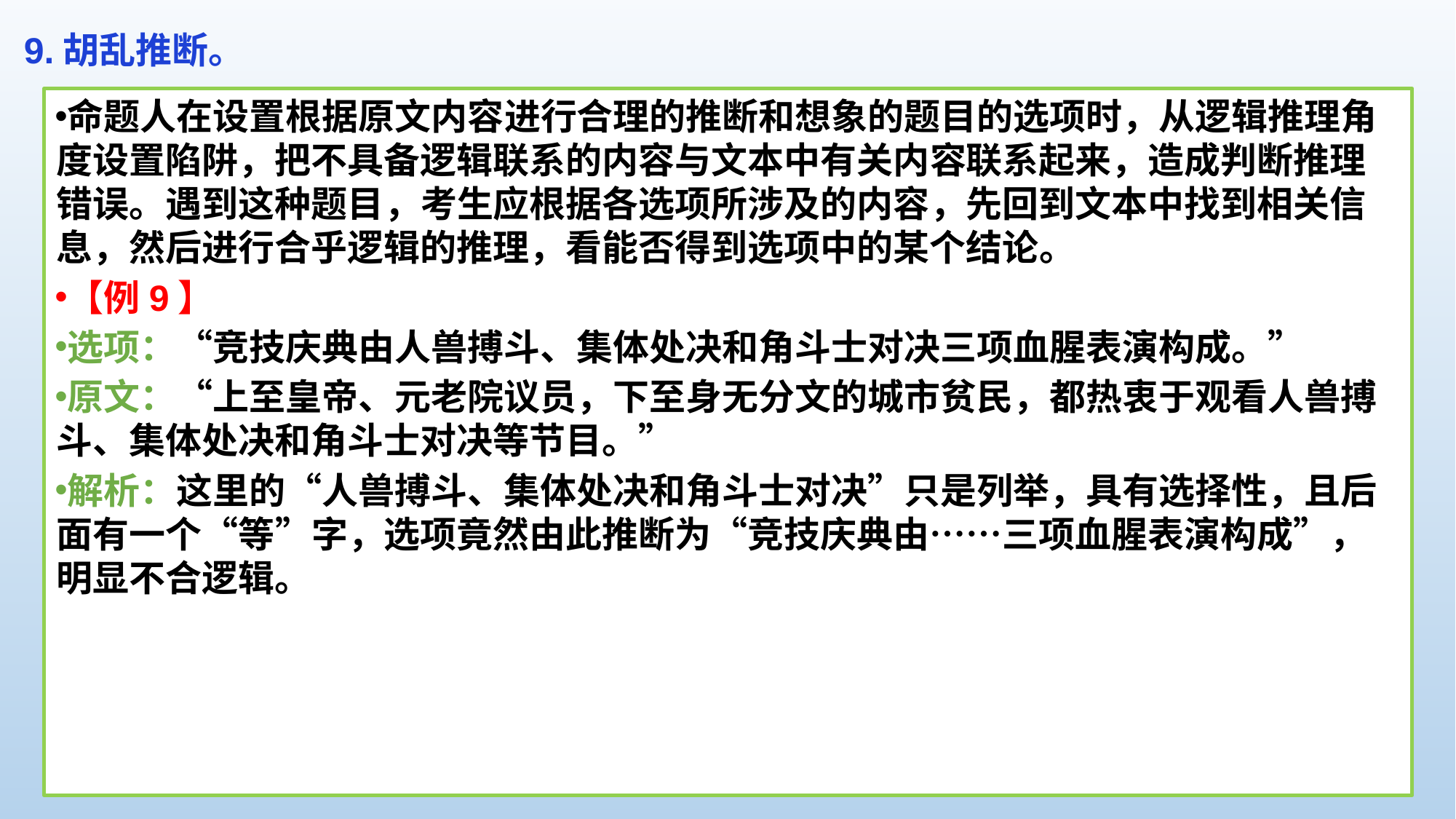

9.胡乱推断。
命题人在设置根据原文内容进行合理的推断和想象的题目的选项时，从逻辑推理角度设置陷阱，把不具备逻辑联系的内容与文本中有关内容联系起来，造成判断推理错误。遇到这种题目，考生应根据各选项所涉及的内容，先回到文本中找到相关信息，然后进行合乎逻辑的推理，看能否得到选项中的某个结论。
【例9】
选项：“竞技庆典由人兽搏斗、集体处决和角斗士对决三项血腥表演构成。”
原文：“上至皇帝、元老院议员，下至身无分文的城市贫民，都热衷于观看人兽搏斗、集体处决和角斗士对决等节目。”
解析：这里的“人兽搏斗、集体处决和角斗士对决”只是列举，具有选择性，且后面有一个“等”字，选项竟然由此推断为“竞技庆典由……三项血腥表演构成”，明显不合逻辑。